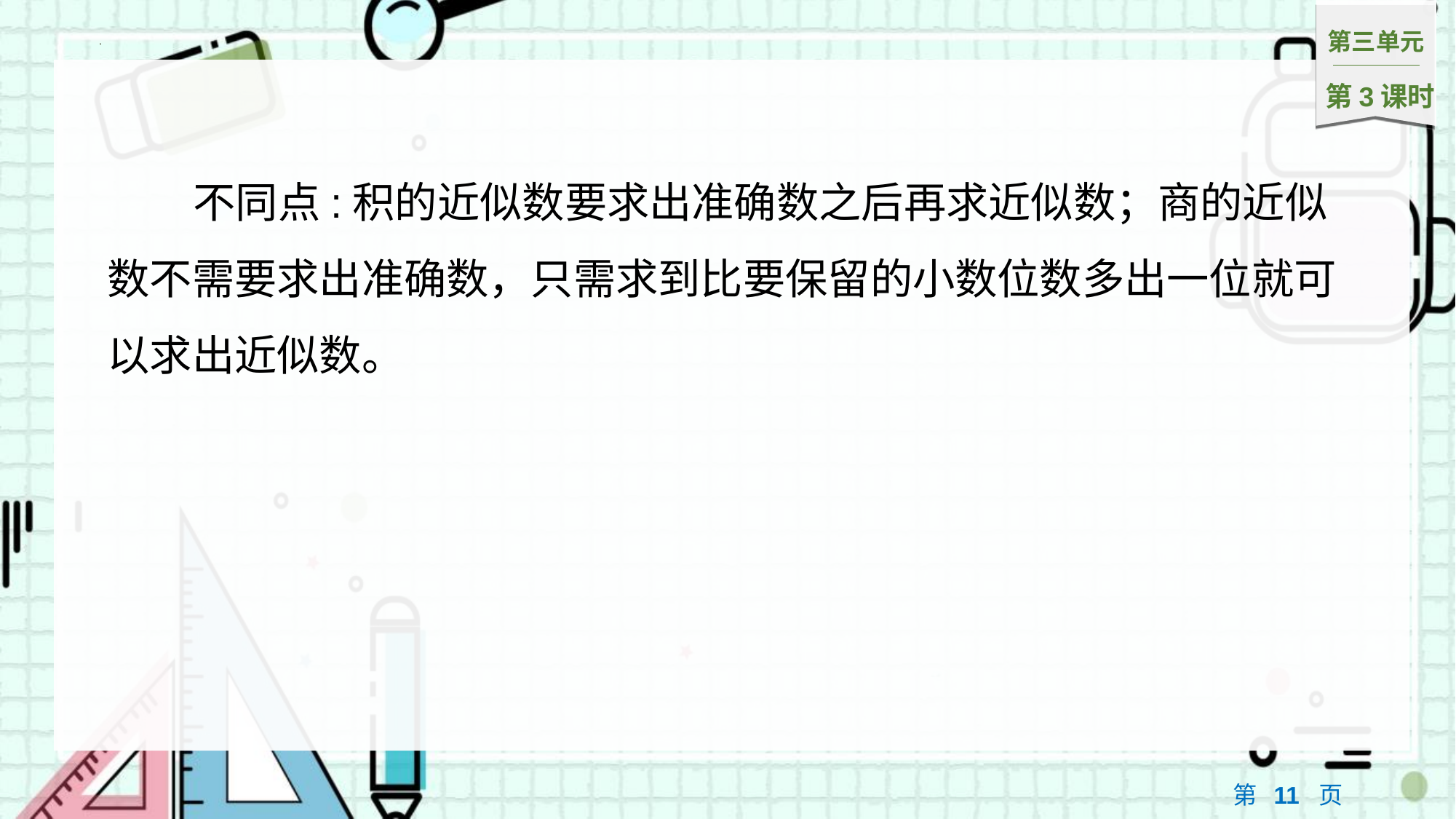

不同点:积的近似数要求出准确数之后再求近似数；商的近似数不需要求出准确数，只需求到比要保留的小数位数多出一位就可以求出近似数。